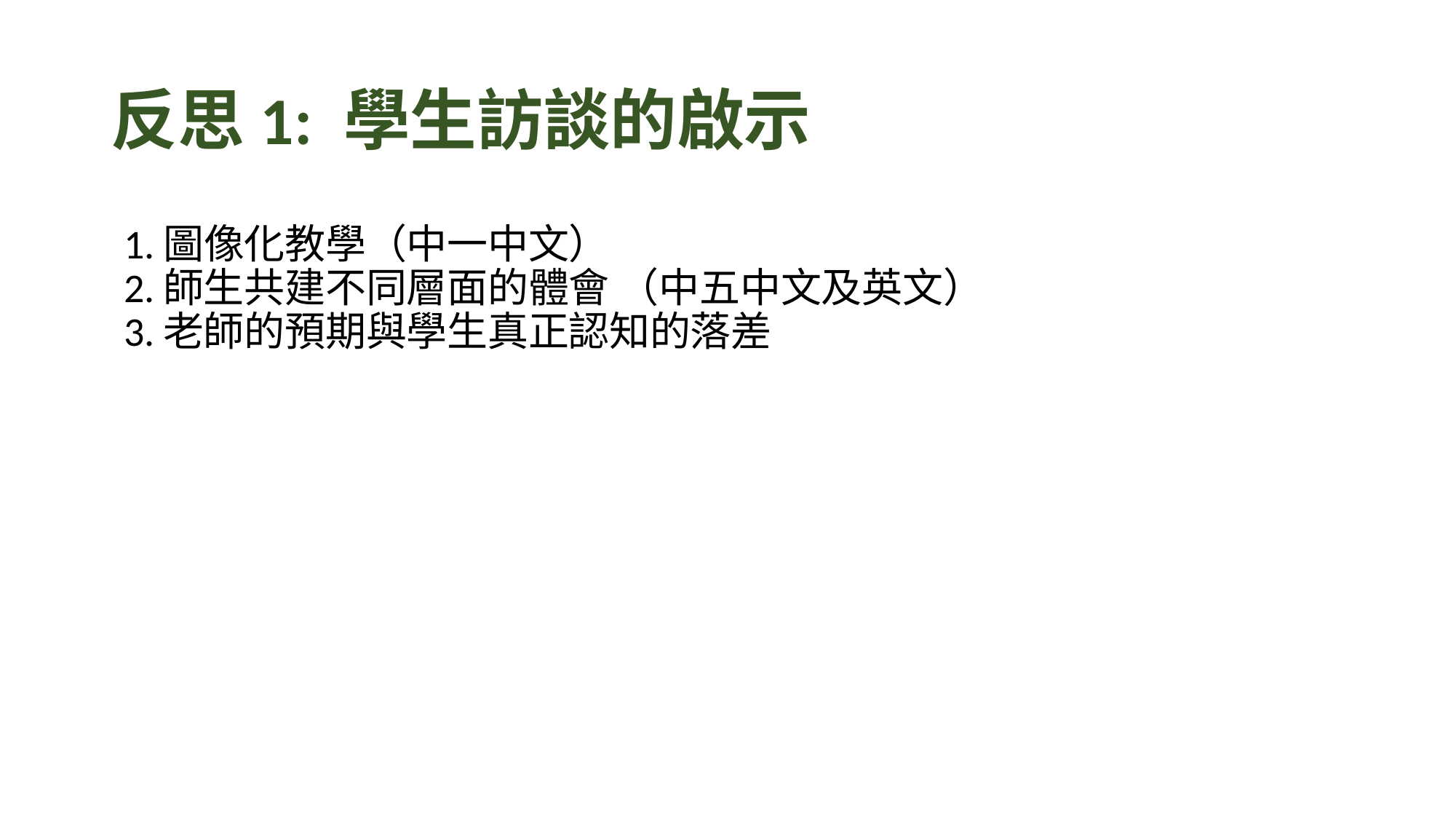

# 反思1: 學生訪談的啟示
圖像化教學（中一中文）
師生共建不同層面的體會 （中五中文及英文）
老師的預期與學生真正認知的落差